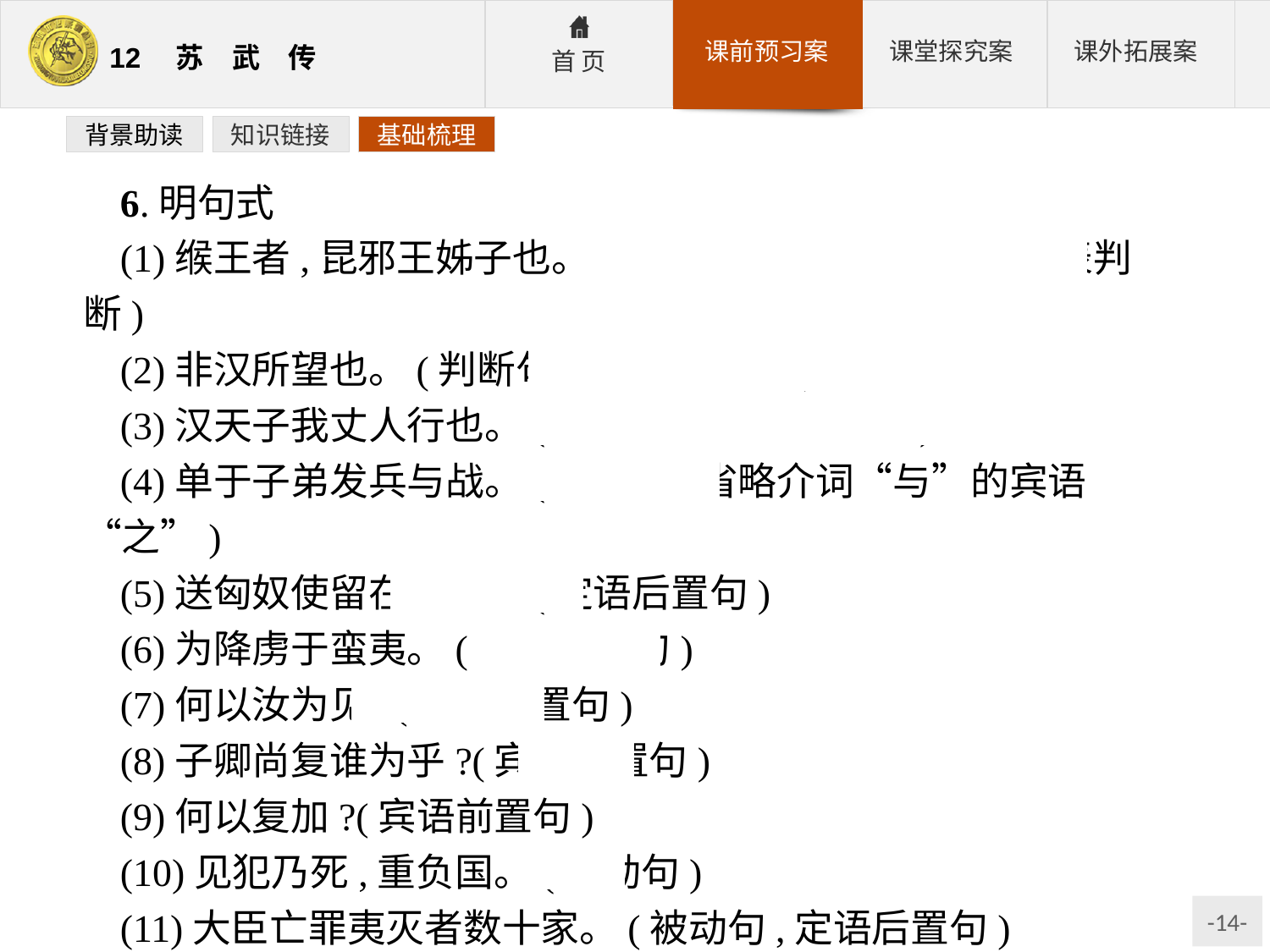

背景助读
知识链接
基础梳理
6.明句式
(1)缑王者,昆邪王姊子也。(判断句,“……者……也”表判断)
(2)非汉所望也。(判断句,“也”表判断)
(3)汉天子我丈人行也。(判断句,“也”表判断)
(4)单于子弟发兵与战。(省略句,省略介词“与”的宾语“之”)
(5)送匈奴使留在汉者。(定语后置句)
(6)为降虏于蛮夷。(状语后置句)
(7)何以汝为见?(宾语前置句)
(8)子卿尚复谁为乎?(宾语前置句)
(9)何以复加?(宾语前置句)
(10)见犯乃死,重负国。(被动句)
(11)大臣亡罪夷灭者数十家。(被动句,定语后置句)
(12)皆为陛下所成就。(被动句)